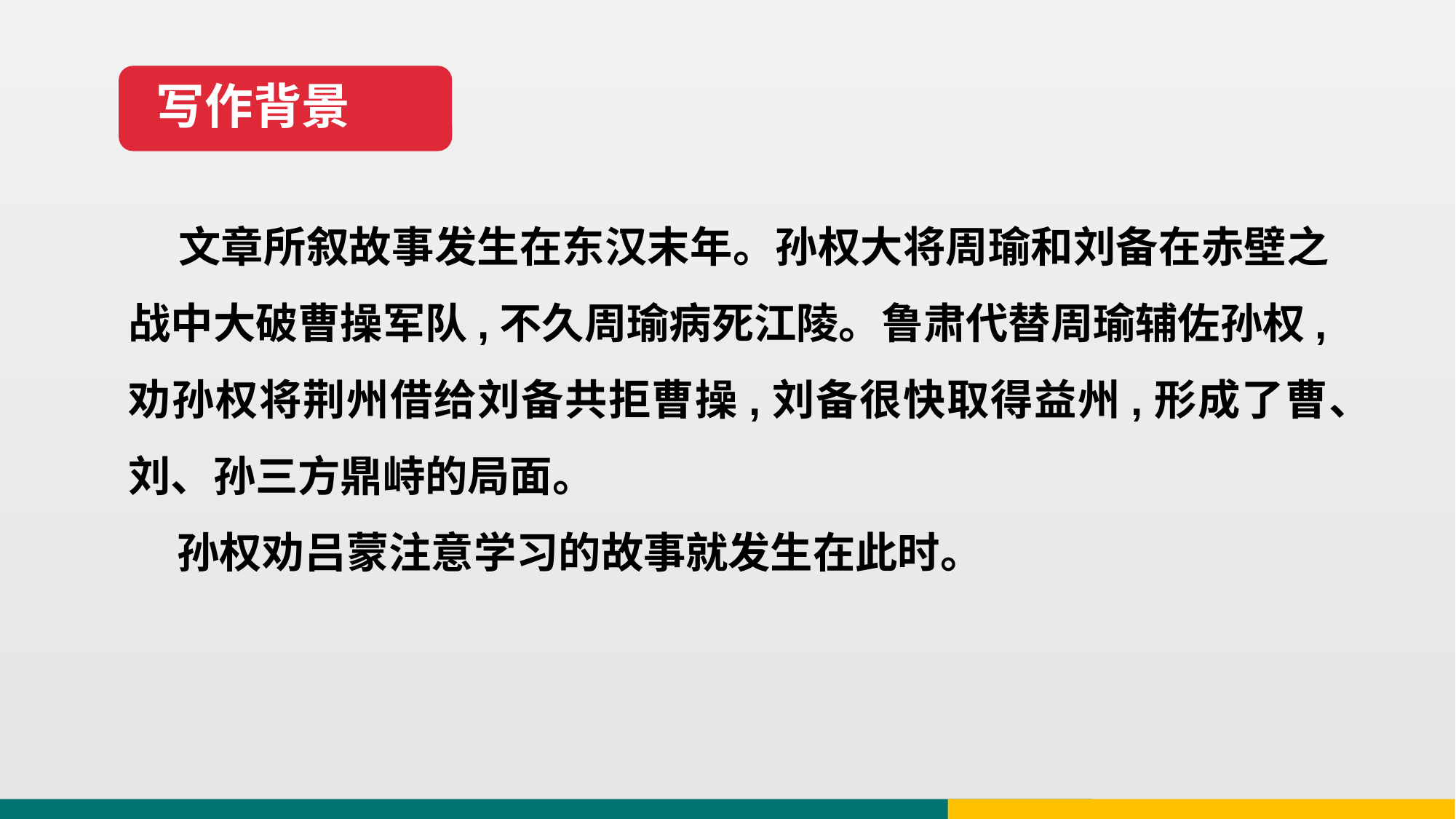

写作背景
    文章所叙故事发生在东汉末年。孙权大将周瑜和刘备在赤壁之战中大破曹操军队,不久周瑜病死江陵。鲁肃代替周瑜辅佐孙权,劝孙权将荆州借给刘备共拒曹操,刘备很快取得益州,形成了曹、刘、孙三方鼎峙的局面。
    孙权劝吕蒙注意学习的故事就发生在此时。